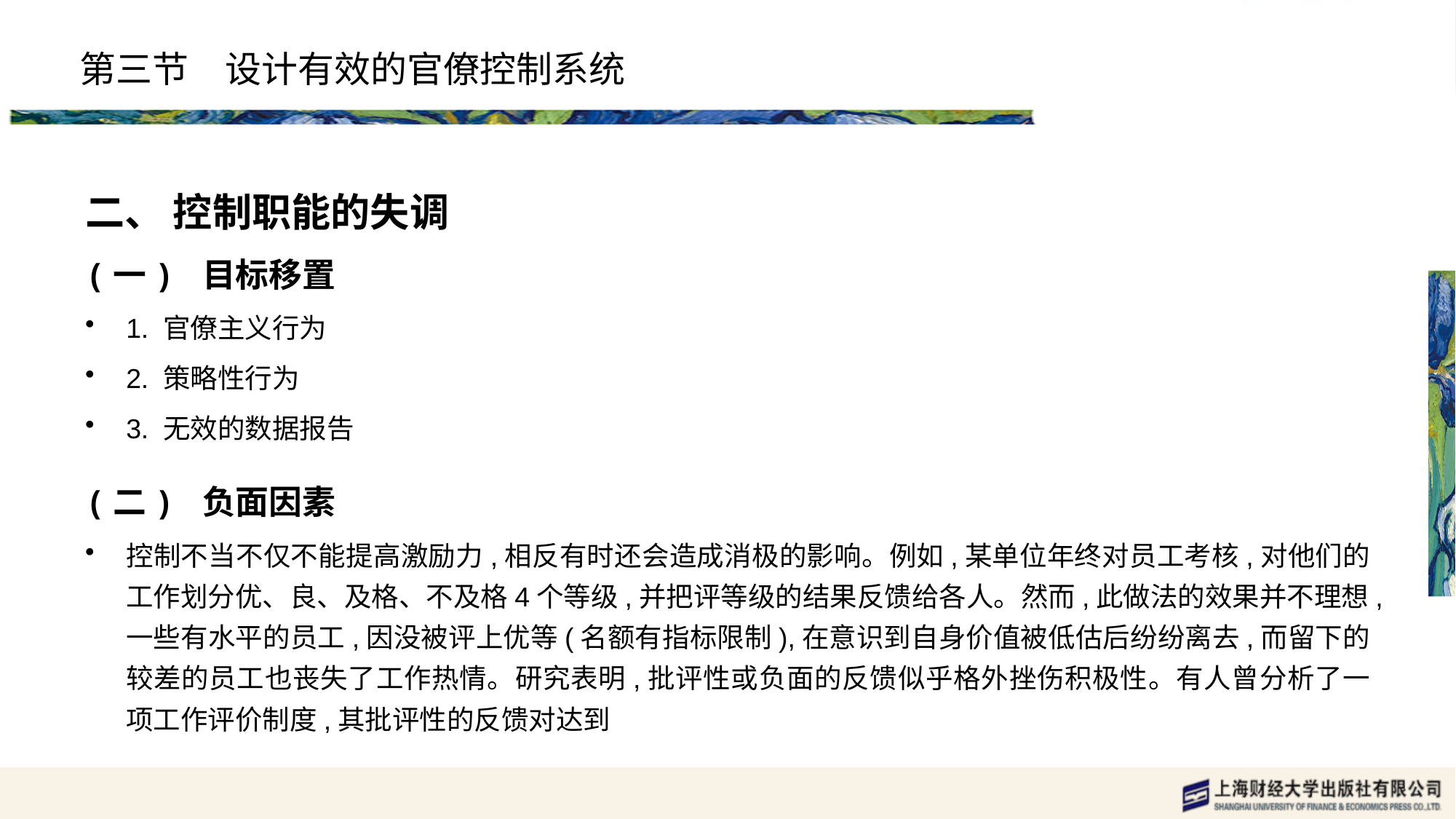

# 第三节　设计有效的官僚控制系统
二、 控制职能的失调
(一) 目标移置
1. 官僚主义行为
2. 策略性行为
3. 无效的数据报告
(二) 负面因素
控制不当不仅不能提高激励力,相反有时还会造成消极的影响。例如,某单位年终对员工考核,对他们的工作划分优、良、及格、不及格4个等级,并把评等级的结果反馈给各人。然而,此做法的效果并不理想,一些有水平的员工,因没被评上优等(名额有指标限制),在意识到自身价值被低估后纷纷离去,而留下的较差的员工也丧失了工作热情。研究表明,批评性或负面的反馈似乎格外挫伤积极性。有人曾分析了一项工作评价制度,其批评性的反馈对达到